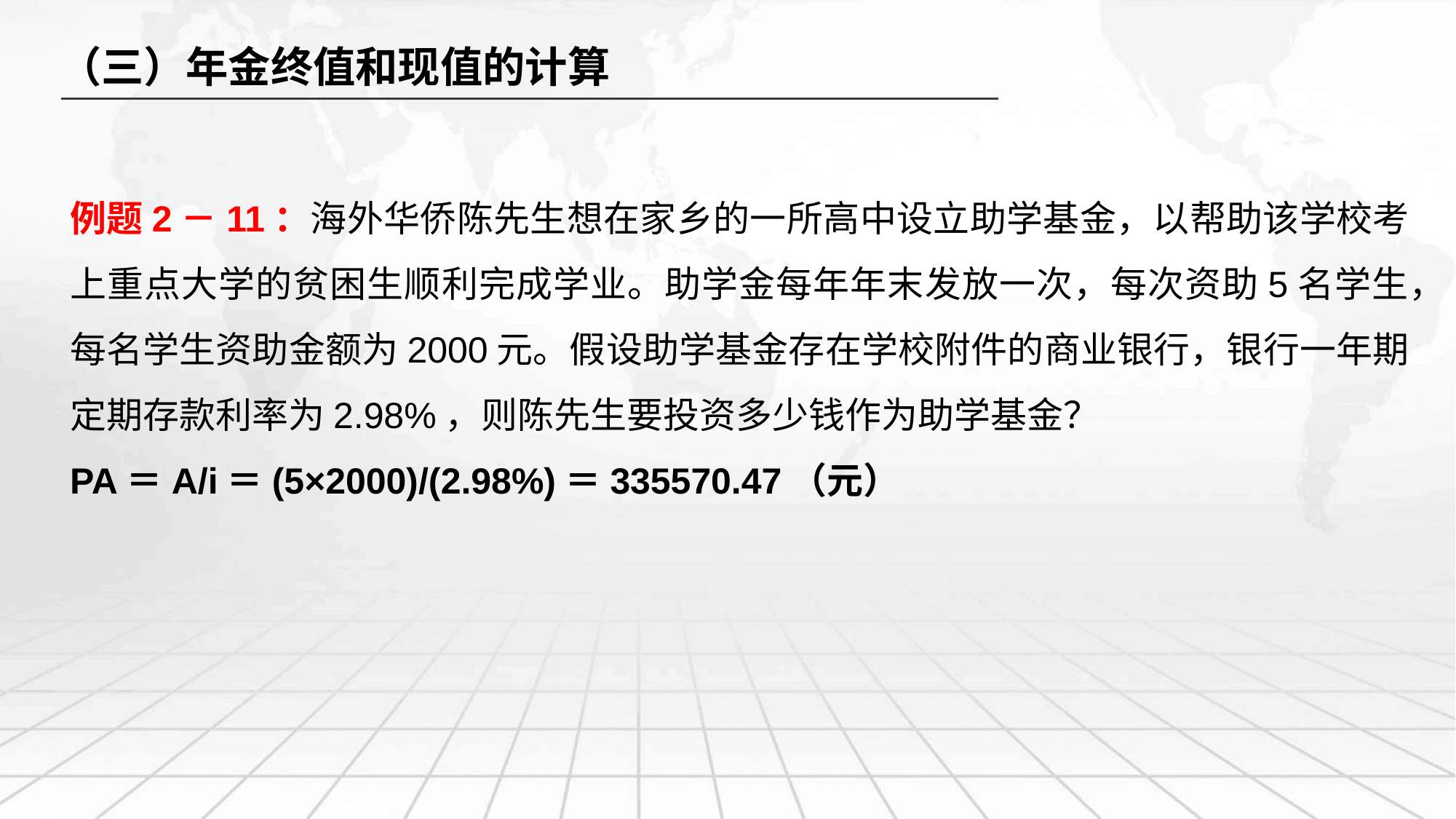

（三）年金终值和现值的计算
例题2－11：海外华侨陈先生想在家乡的一所高中设立助学基金，以帮助该学校考上重点大学的贫困生顺利完成学业。助学金每年年末发放一次，每次资助5名学生，每名学生资助金额为2000元。假设助学基金存在学校附件的商业银行，银行一年期定期存款利率为2.98%，则陈先生要投资多少钱作为助学基金？
PA＝A/i＝(5×2000)/(2.98%)＝335570.47（元）